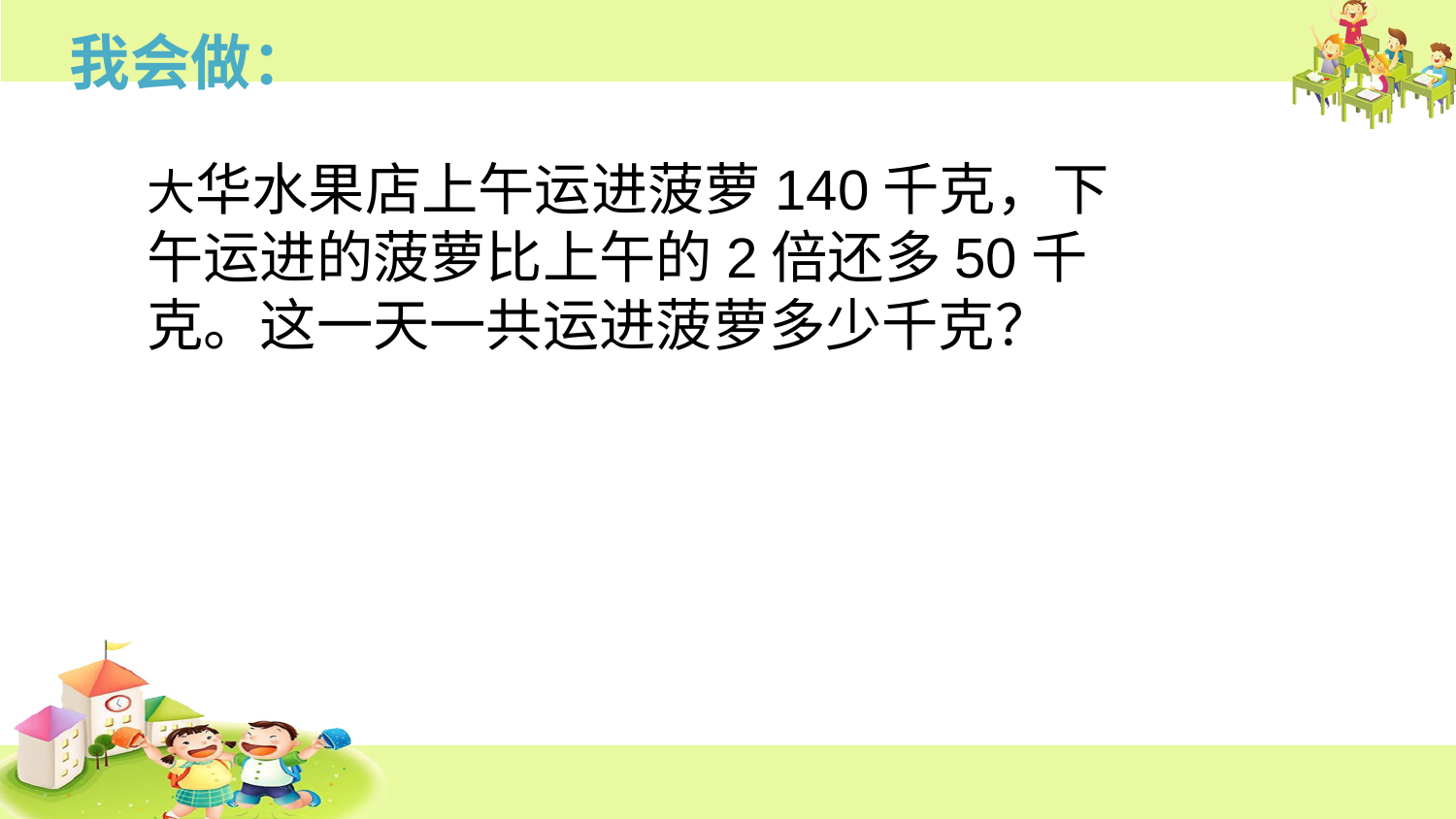

我会做：
大华水果店上午运进菠萝140千克，下午运进的菠萝比上午的2倍还多50千克。这一天一共运进菠萝多少千克？